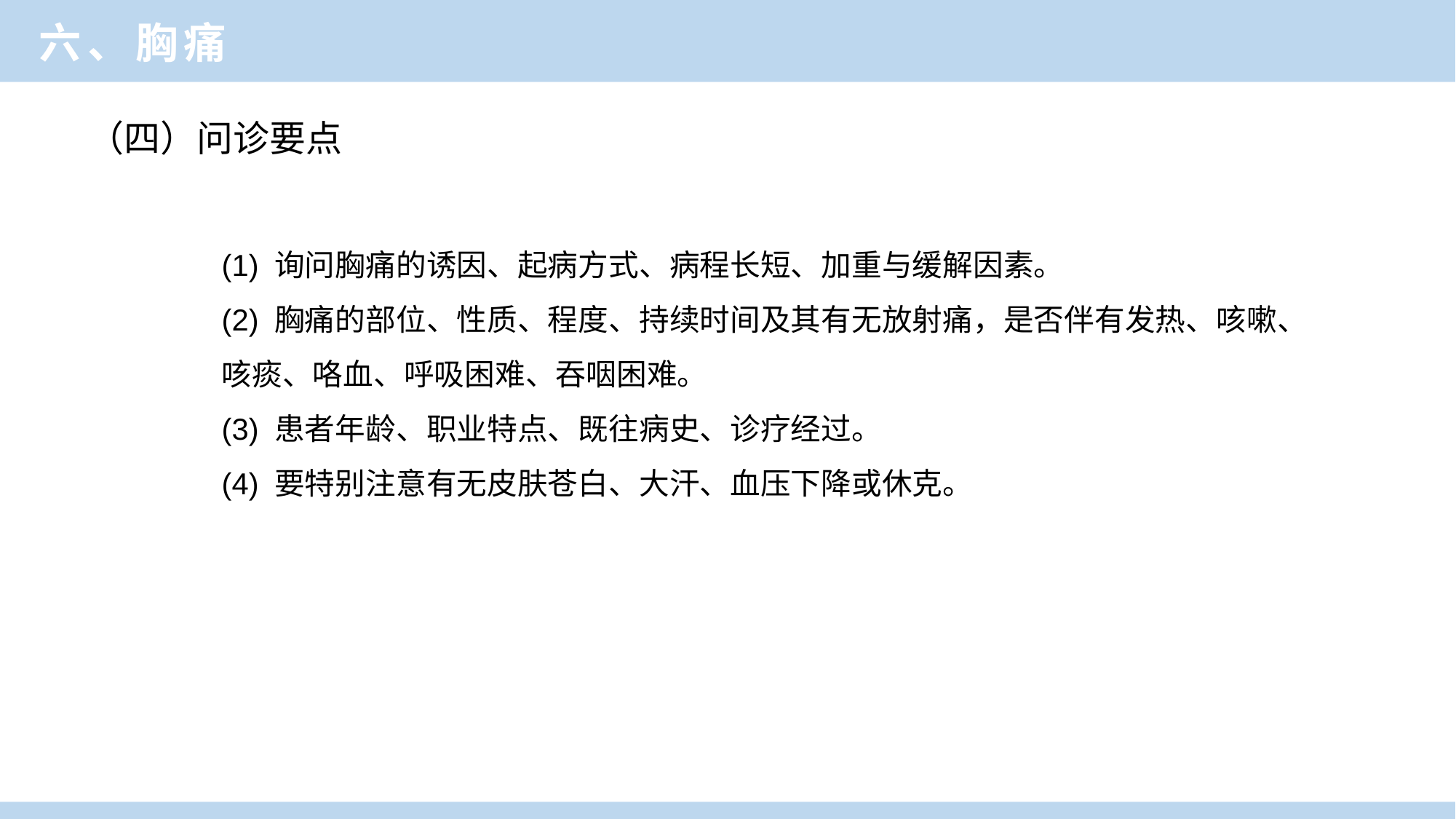

临床医学概论
六、胸痛

（四）问诊要点
(1) 询问胸痛的诱因、起病方式、病程长短、加重与缓解因素。
(2) 胸痛的部位、性质、程度、持续时间及其有无放射痛，是否伴有发热、咳嗽、咳痰、咯血、呼吸困难、吞咽困难。
(3) 患者年龄、职业特点、既往病史、诊疗经过。
(4) 要特别注意有无皮肤苍白、大汗、血压下降或休克。